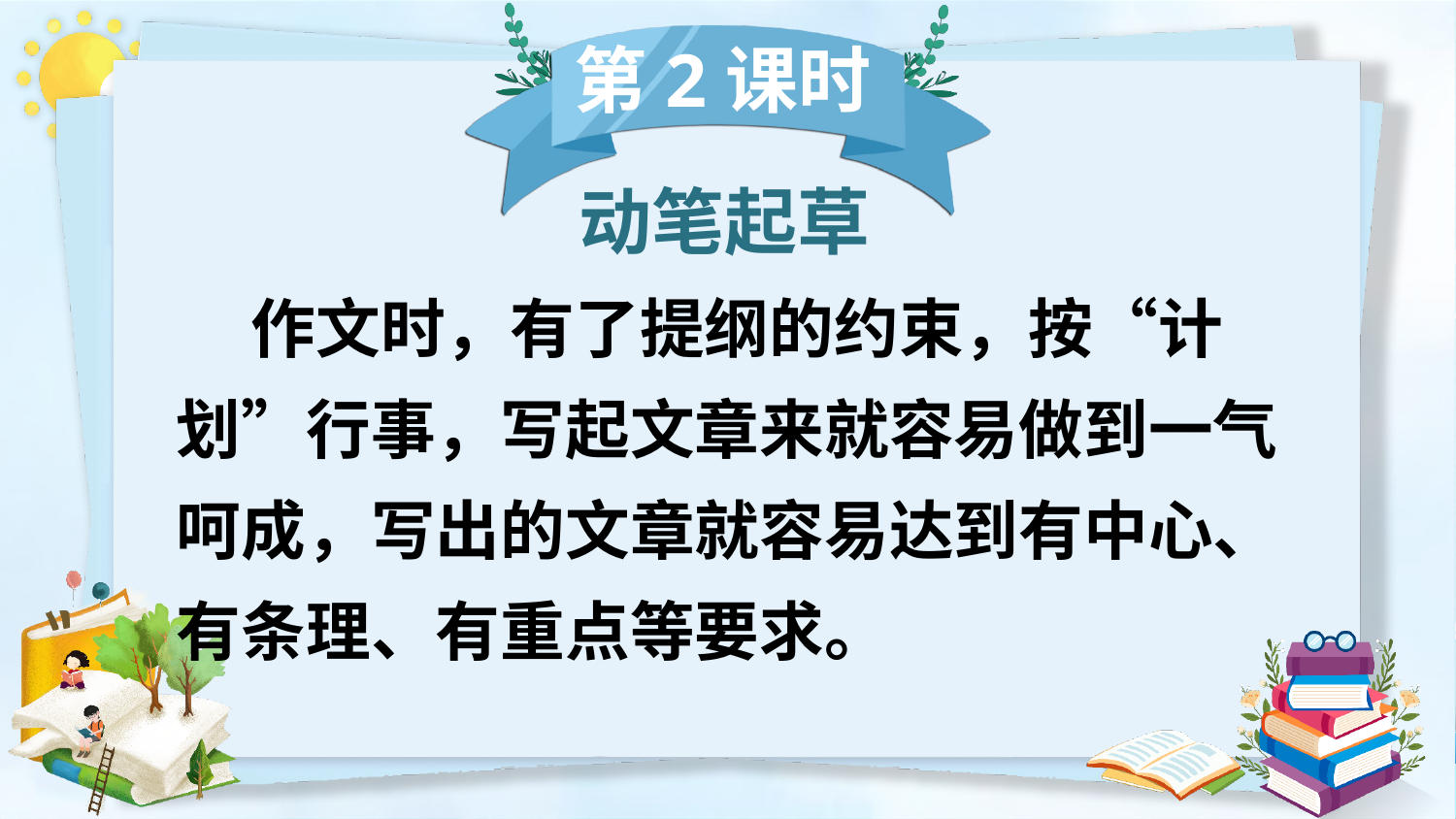

第2课时
动笔起草
    作文时，有了提纲的约束，按“计划”行事，写起文章来就容易做到一气呵成，写出的文章就容易达到有中心、有条理、有重点等要求。